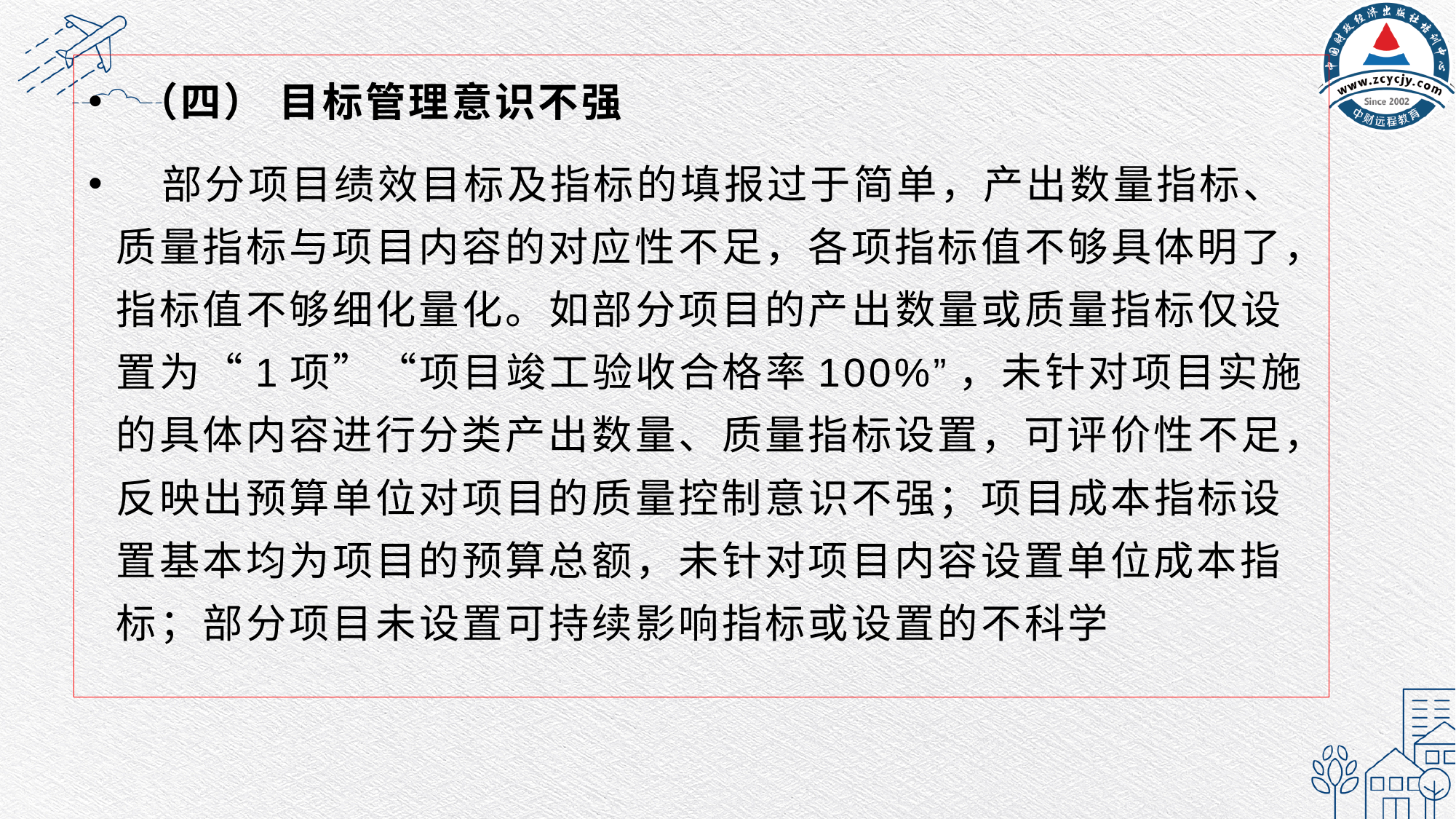

（四） 目标管理意识不强
   部分项目绩效目标及指标的填报过于简单，产出数量指标、质量指标与项目内容的对应性不足，各项指标值不够具体明了，指标值不够细化量化。如部分项目的产出数量或质量指标仅设置为“1项”“项目竣工验收合格率100%”，未针对项目实施的具体内容进行分类产出数量、质量指标设置，可评价性不足，反映出预算单位对项目的质量控制意识不强；项目成本指标设置基本均为项目的预算总额，未针对项目内容设置单位成本指标；部分项目未设置可持续影响指标或设置的不科学